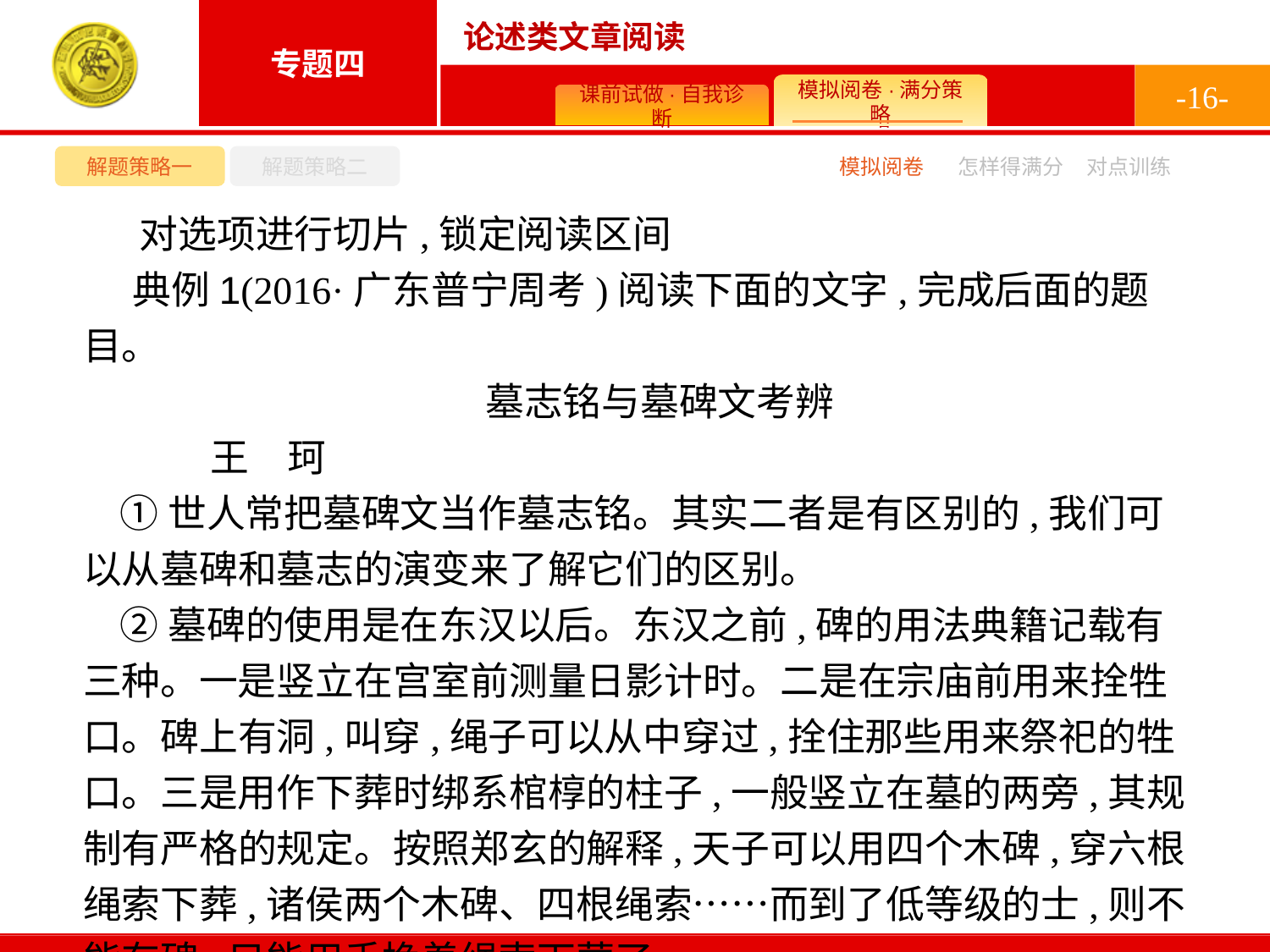

-16-
解题策略一
解题策略二
模拟阅卷
怎样得满分
对点训练
对选项进行切片,锁定阅读区间
典例1(2016·广东普宁周考)阅读下面的文字,完成后面的题目。
墓志铭与墓碑文考辨
	王　珂
①世人常把墓碑文当作墓志铭。其实二者是有区别的,我们可以从墓碑和墓志的演变来了解它们的区别。
②墓碑的使用是在东汉以后。东汉之前,碑的用法典籍记载有三种。一是竖立在宫室前测量日影计时。二是在宗庙前用来拴牲口。碑上有洞,叫穿,绳子可以从中穿过,拴住那些用来祭祀的牲口。三是用作下葬时绑系棺椁的柱子,一般竖立在墓的两旁,其规制有严格的规定。按照郑玄的解释,天子可以用四个木碑,穿六根绳索下葬,诸侯两个木碑、四根绳索……而到了低等级的士,则不能有碑,只能用手挽着绳索下葬了。